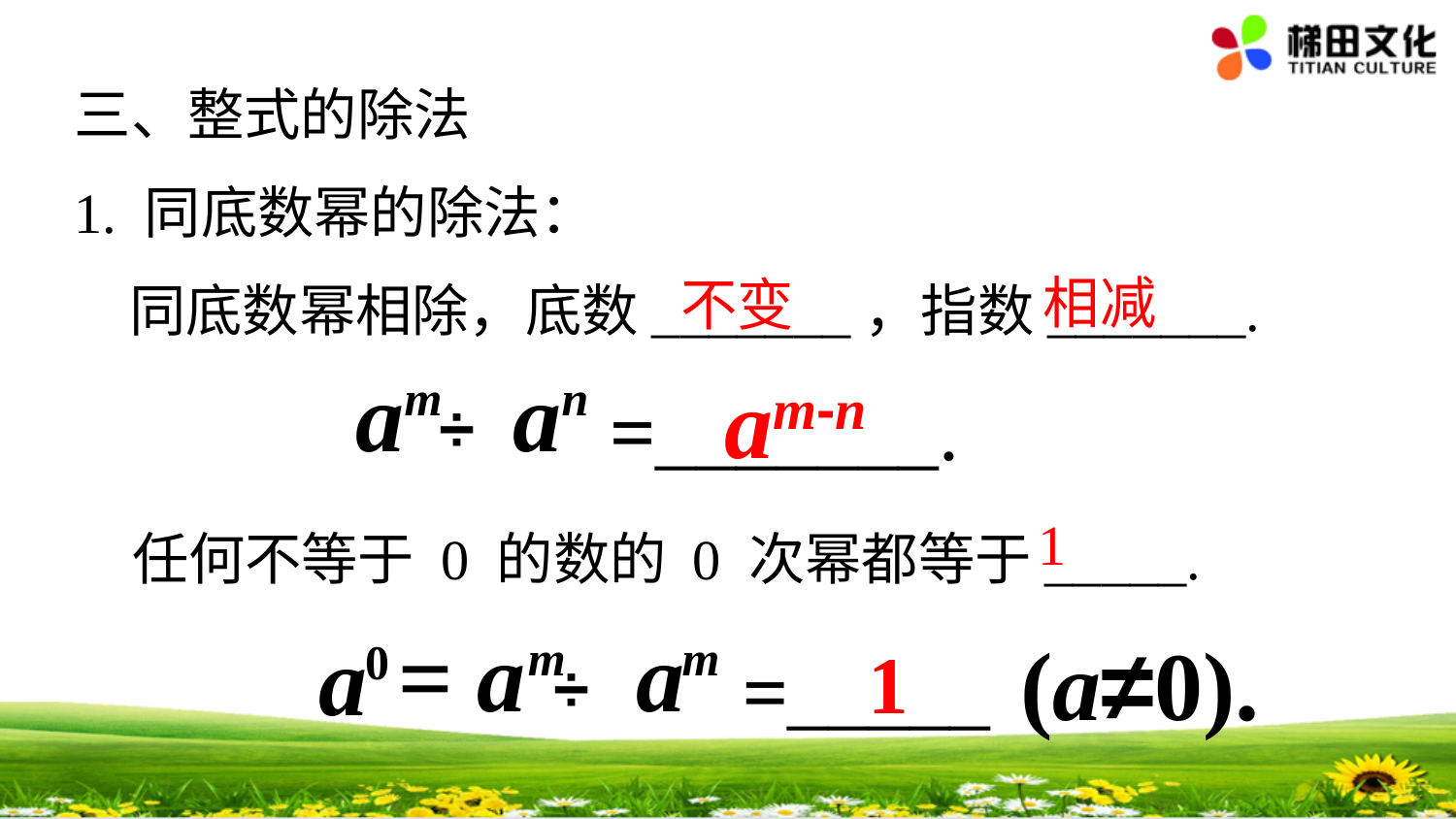

三、整式的除法
1. 同底数幂的除法：
同底数幂相除，底数_______，指数_______.
相减
不变
a
m
a
n
=_______.
÷
am-n
任何不等于 0 的数的 0 次幂都等于_____.
1
= a
m
a
m
=_____
÷
a
0
(a≠0).
1